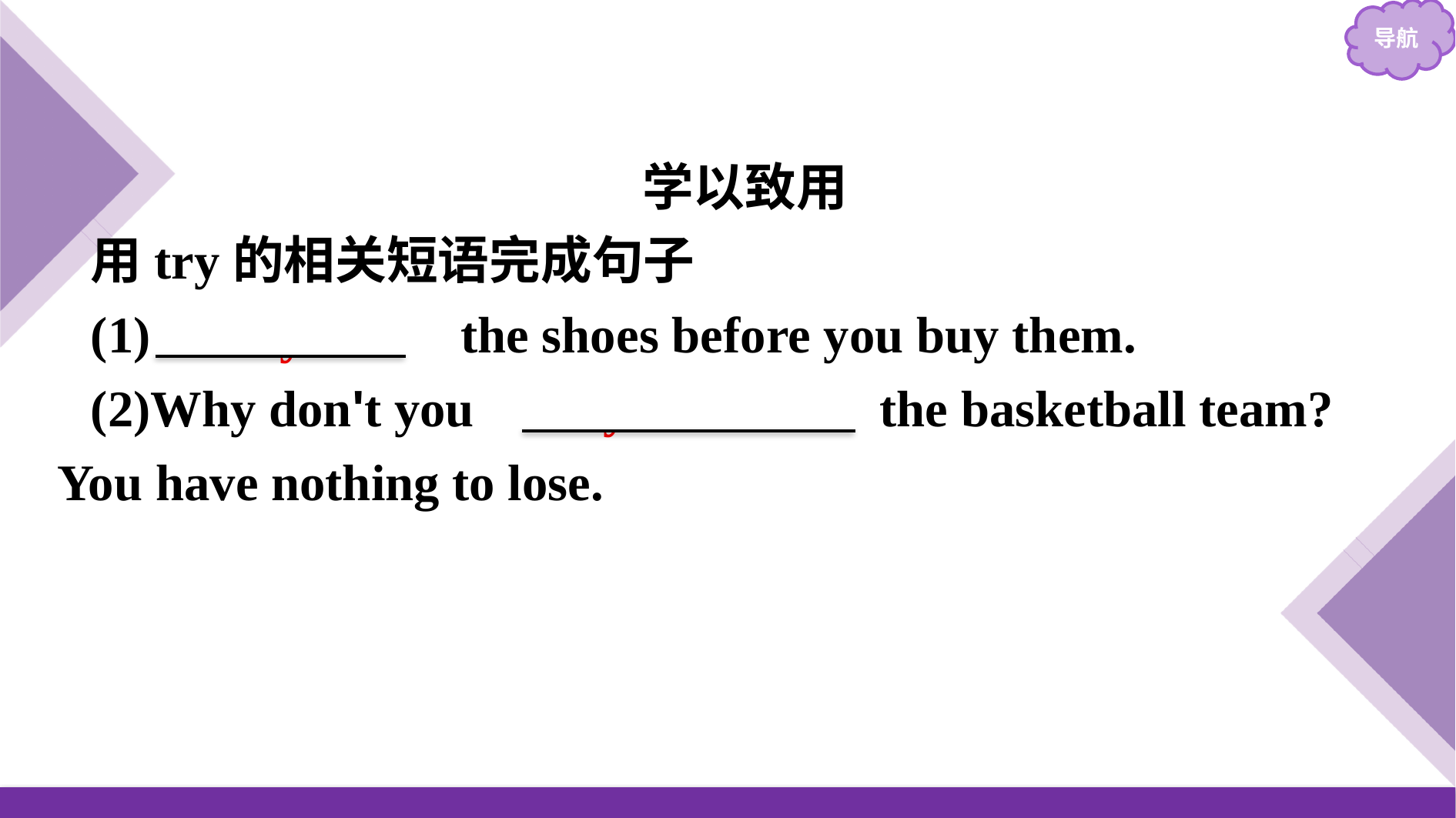

学以致用
用try的相关短语完成句子
(1)　Try on　 the shoes before you buy them.
(2)Why don't you 　try out for　 the basketball team? You have nothing to lose.